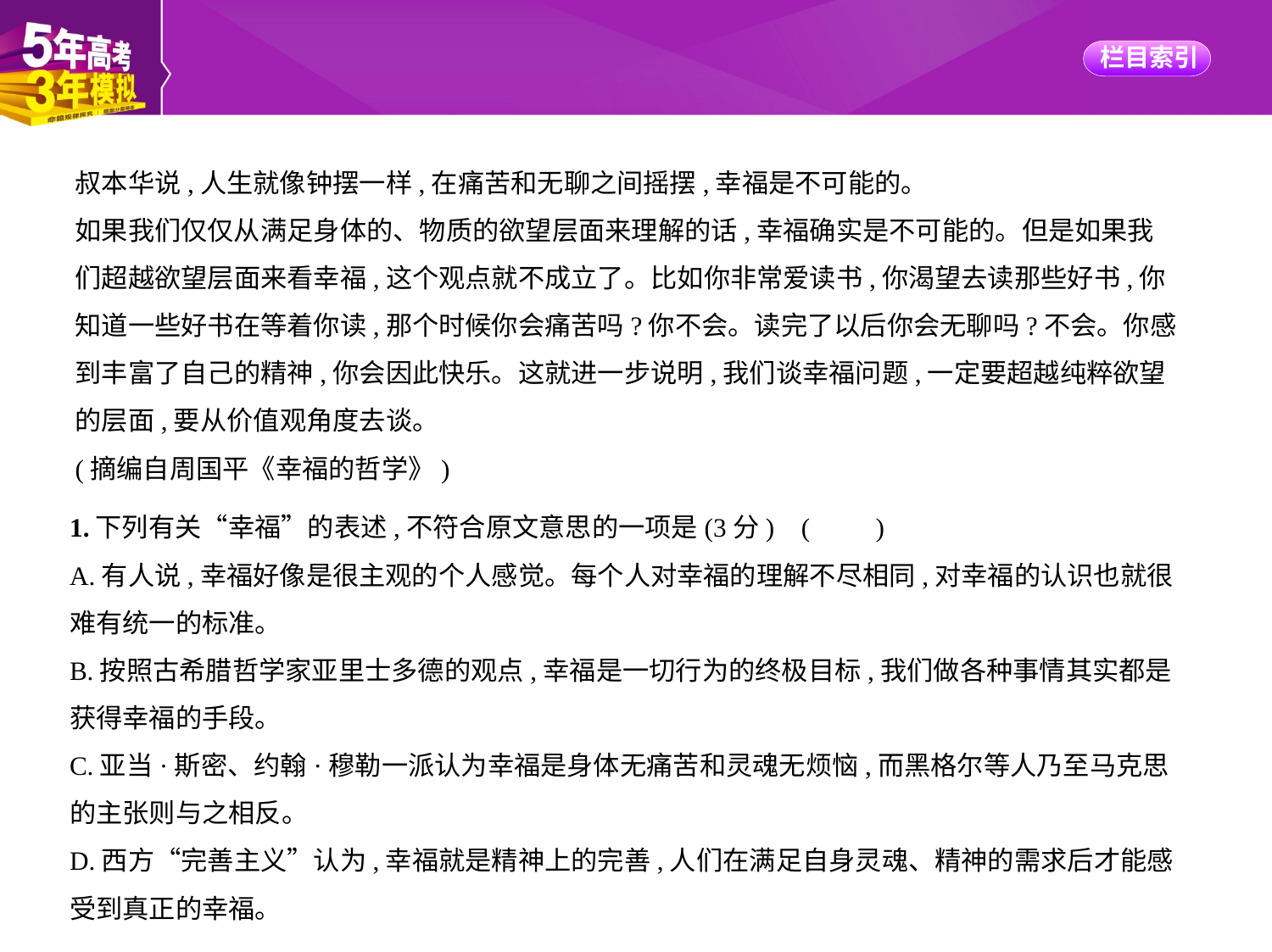

叔本华说,人生就像钟摆一样,在痛苦和无聊之间摇摆,幸福是不可能的。
如果我们仅仅从满足身体的、物质的欲望层面来理解的话,幸福确实是不可能的。但是如果我
们超越欲望层面来看幸福,这个观点就不成立了。比如你非常爱读书,你渴望去读那些好书,你
知道一些好书在等着你读,那个时候你会痛苦吗?你不会。读完了以后你会无聊吗?不会。你感
到丰富了自己的精神,你会因此快乐。这就进一步说明,我们谈幸福问题,一定要超越纯粹欲望
的层面,要从价值观角度去谈。
(摘编自周国平《幸福的哲学》)
1.下列有关“幸福”的表述,不符合原文意思的一项是(3分) (　　)
A.有人说,幸福好像是很主观的个人感觉。每个人对幸福的理解不尽相同,对幸福的认识也就很
难有统一的标准。
B.按照古希腊哲学家亚里士多德的观点,幸福是一切行为的终极目标,我们做各种事情其实都是
获得幸福的手段。
C.亚当·斯密、约翰·穆勒一派认为幸福是身体无痛苦和灵魂无烦恼,而黑格尔等人乃至马克思
的主张则与之相反。
D.西方“完善主义”认为,幸福就是精神上的完善,人们在满足自身灵魂、精神的需求后才能感
受到真正的幸福。